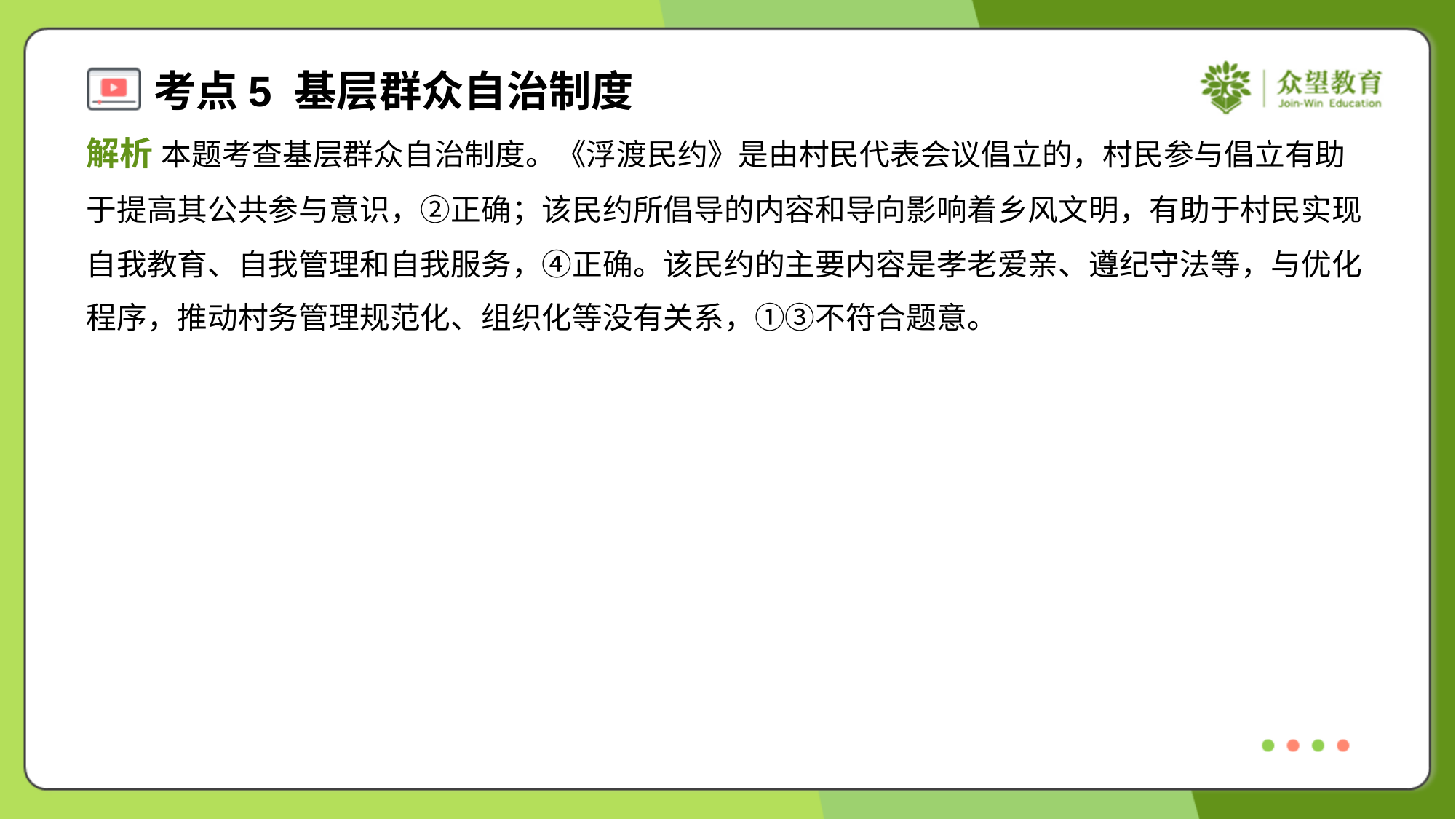

解析 本题考查基层群众自治制度。《浮渡民约》是由村民代表会议倡立的，村民参与倡立有助
于提高其公共参与意识，②正确；该民约所倡导的内容和导向影响着乡风文明，有助于村民实现
自我教育、自我管理和自我服务，④正确。该民约的主要内容是孝老爱亲、遵纪守法等，与优化
程序，推动村务管理规范化、组织化等没有关系，①③不符合题意。